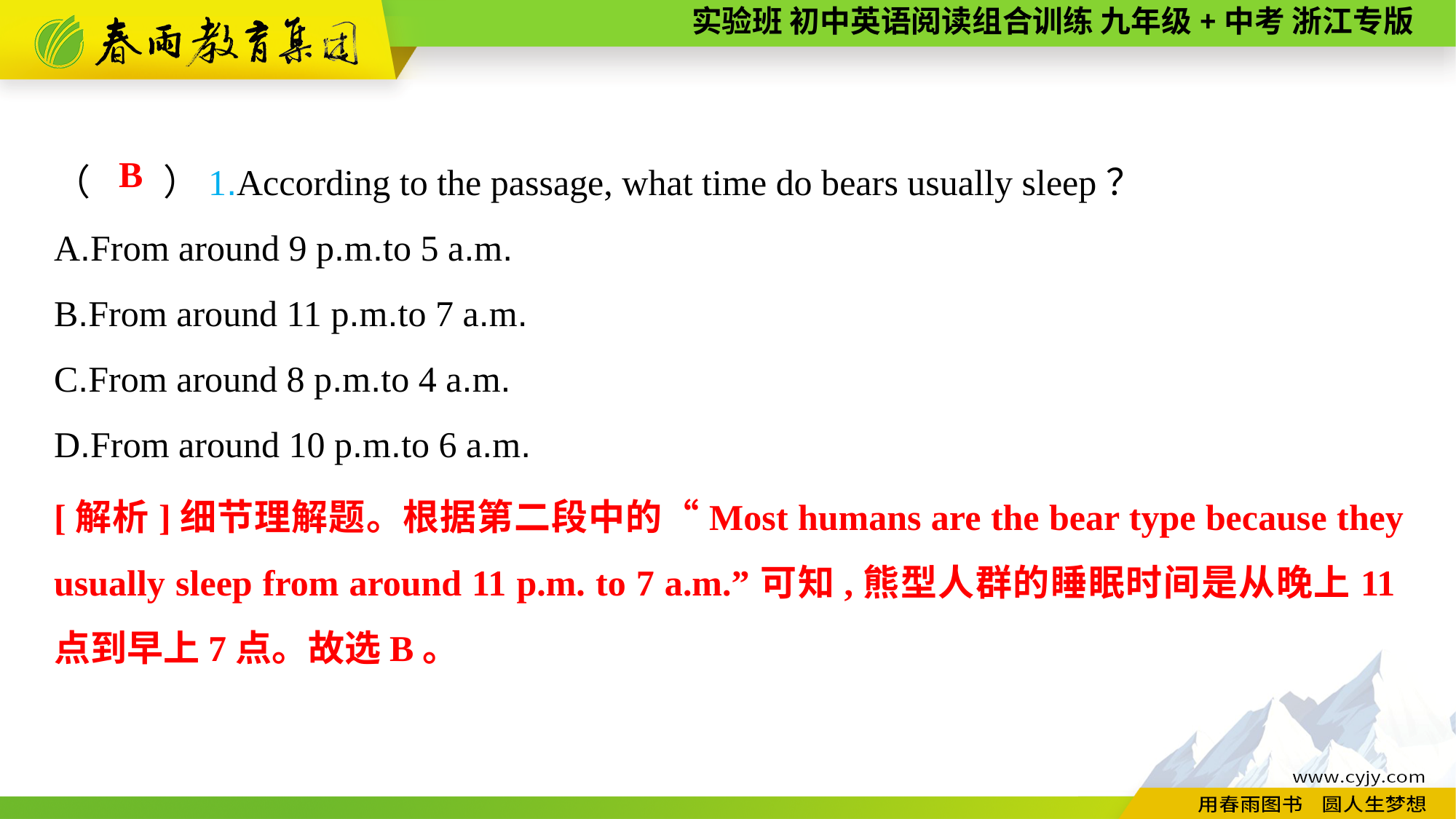

（　　）1.According to the passage, what time do bears usually sleep？
A.From around 9 p.m.to 5 a.m.
B.From around 11 p.m.to 7 a.m.
C.From around 8 p.m.to 4 a.m.
D.From around 10 p.m.to 6 a.m.
B
[解析]细节理解题。根据第二段中的“Most humans are the bear type because they usually sleep from around 11 p.m. to 7 a.m.”可知,熊型人群的睡眠时间是从晚上11点到早上7点。故选B。